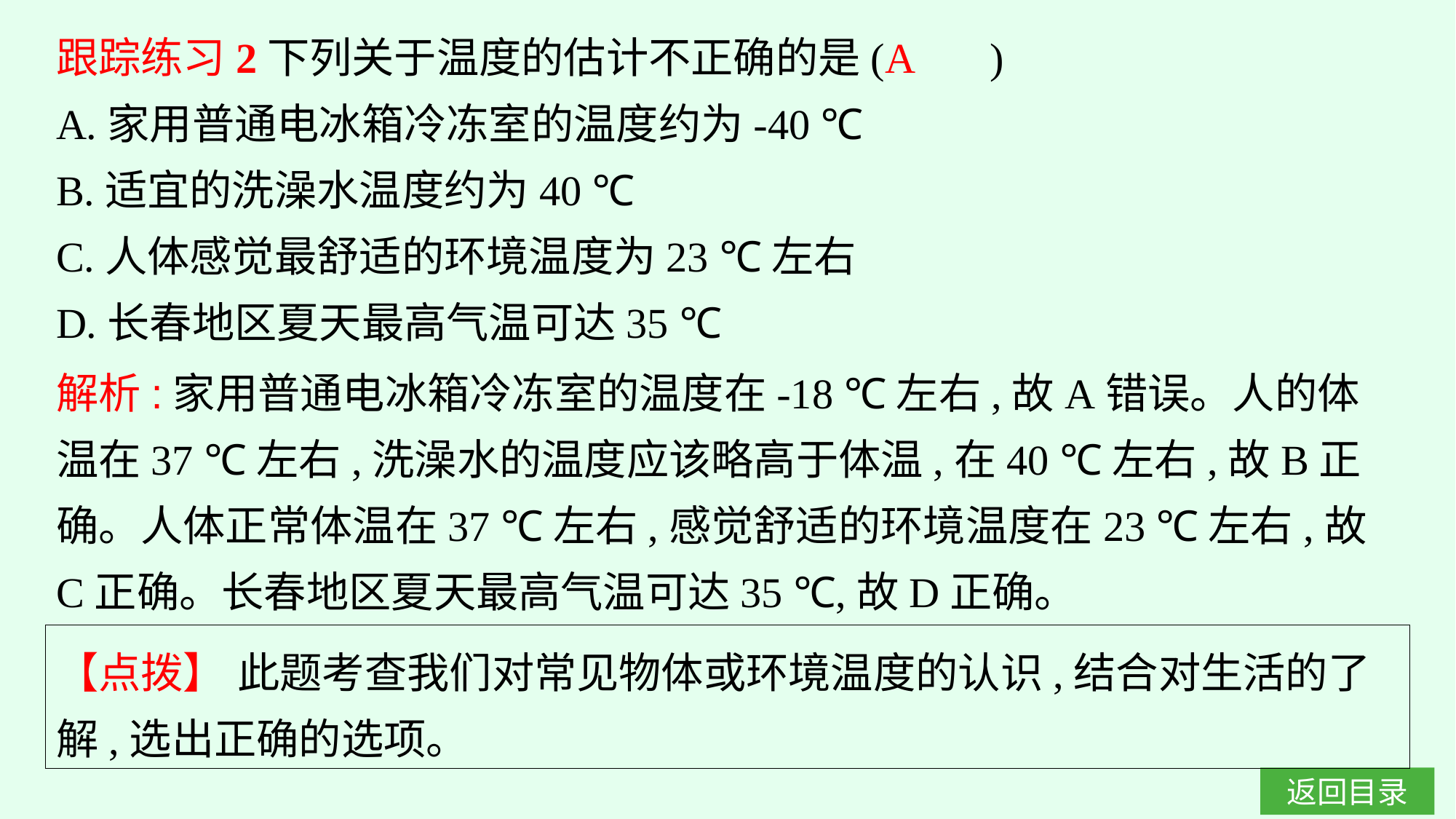

跟踪练习2下列关于温度的估计不正确的是(　　)
A.家用普通电冰箱冷冻室的温度约为-40 ℃
B.适宜的洗澡水温度约为40 ℃
C.人体感觉最舒适的环境温度为23 ℃左右
D.长春地区夏天最高气温可达35 ℃
A
解析:家用普通电冰箱冷冻室的温度在-18 ℃左右,故A错误。人的体温在37 ℃左右,洗澡水的温度应该略高于体温,在40 ℃左右,故B正确。人体正常体温在37 ℃左右,感觉舒适的环境温度在23 ℃左右,故C正确。长春地区夏天最高气温可达35 ℃,故D正确。
【点拨】 此题考查我们对常见物体或环境温度的认识,结合对生活的了解,选出正确的选项。